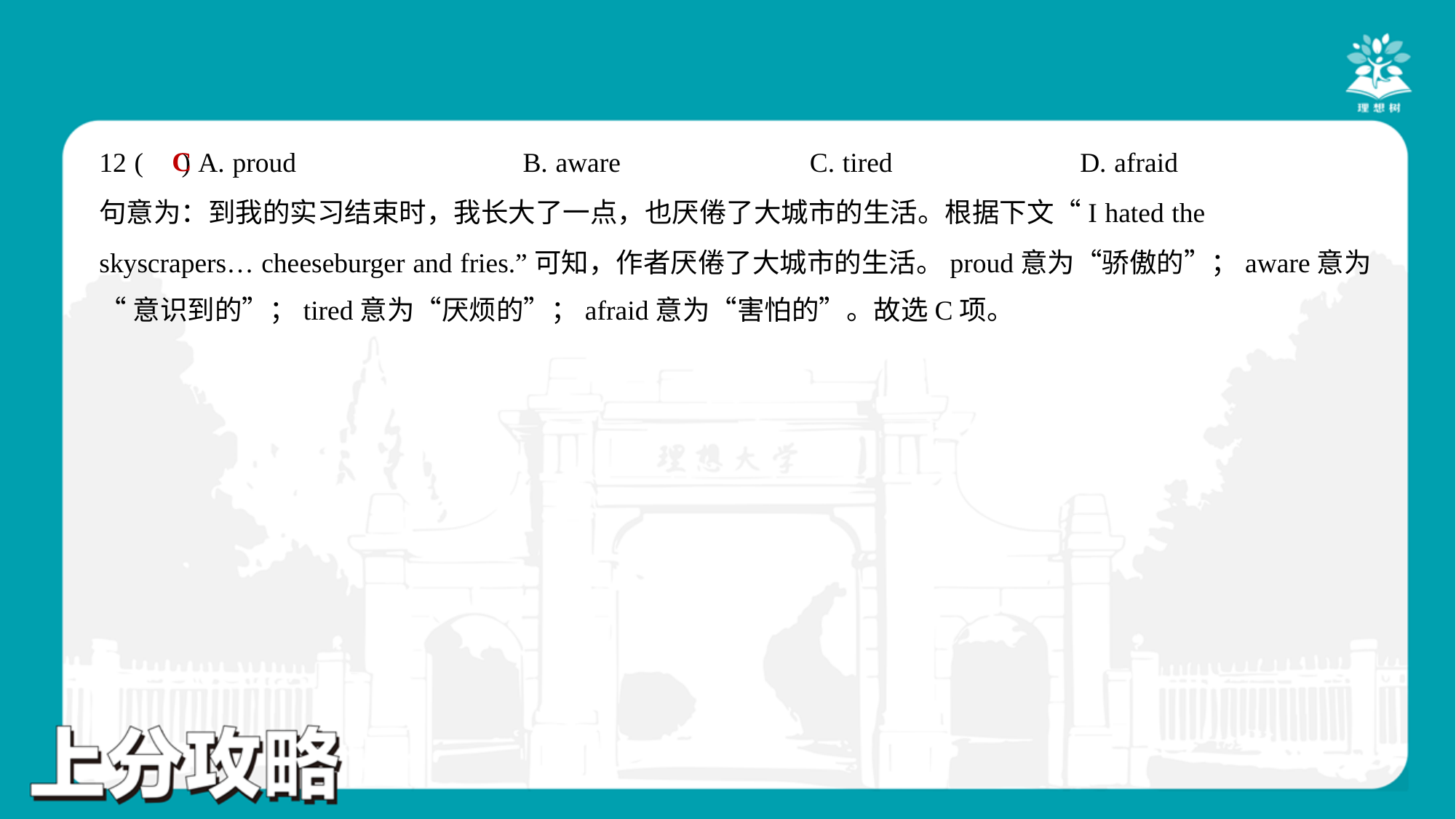

C
12 (     ) A. proud	B. aware	C. tired	D. afraid
句意为：到我的实习结束时，我长大了一点，也厌倦了大城市的生活。根据下文“I hated the
skyscrapers… cheeseburger and fries.”可知，作者厌倦了大城市的生活。proud意为“骄傲的”；aware意为
“意识到的”；tired意为“厌烦的”；afraid意为“害怕的”。故选C项。